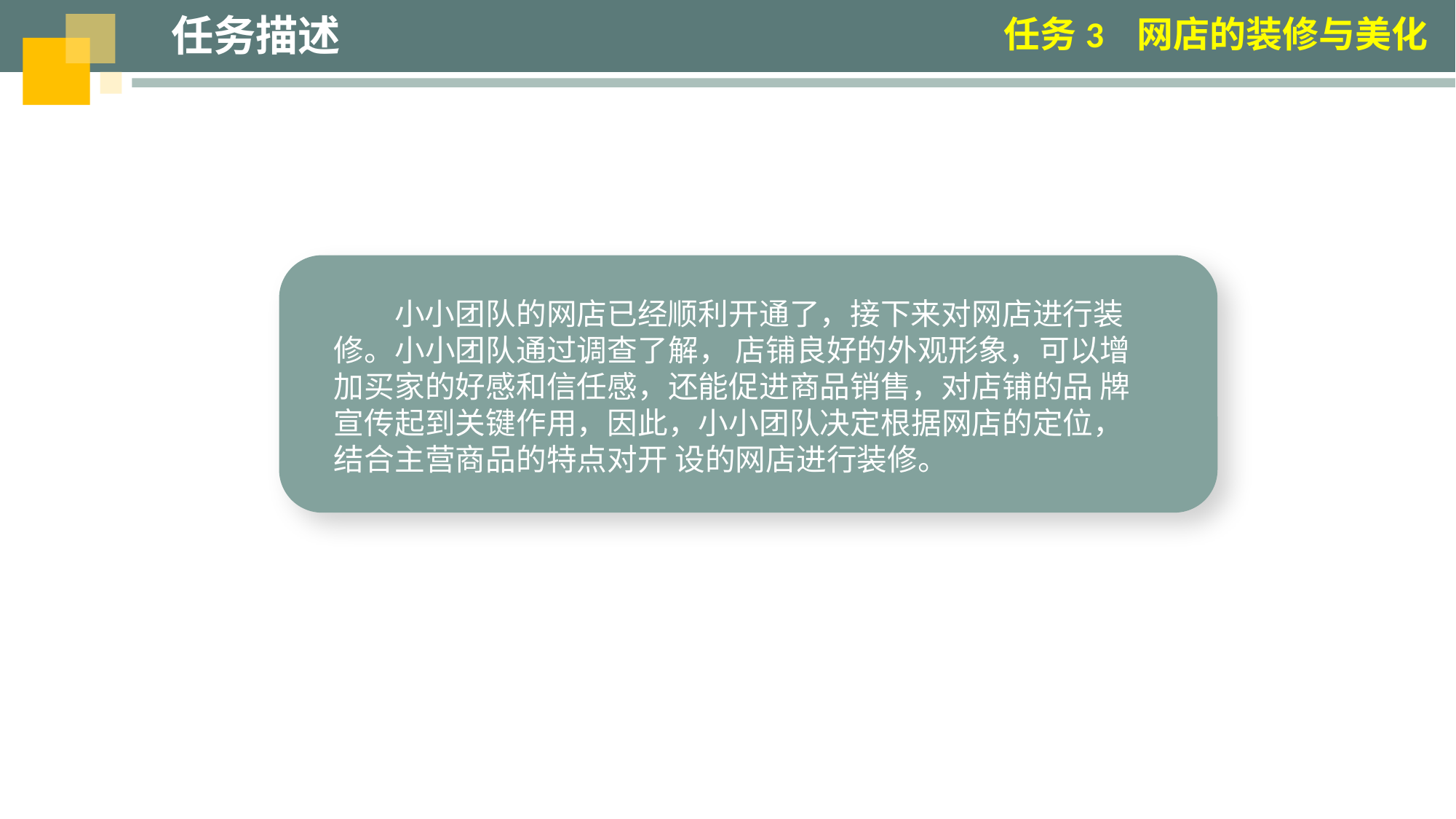

任务描述
任务3   网店的装修与美化

小小团队的网店已经顺利开通了，接下来对网店进行装修。小小团队通过调查了解， 店铺良好的外观形象，可以增加买家的好感和信任感，还能促进商品销售，对店铺的品 牌宣传起到关键作用，因此，小小团队决定根据网店的定位，结合主营商品的特点对开 设的网店进行装修。